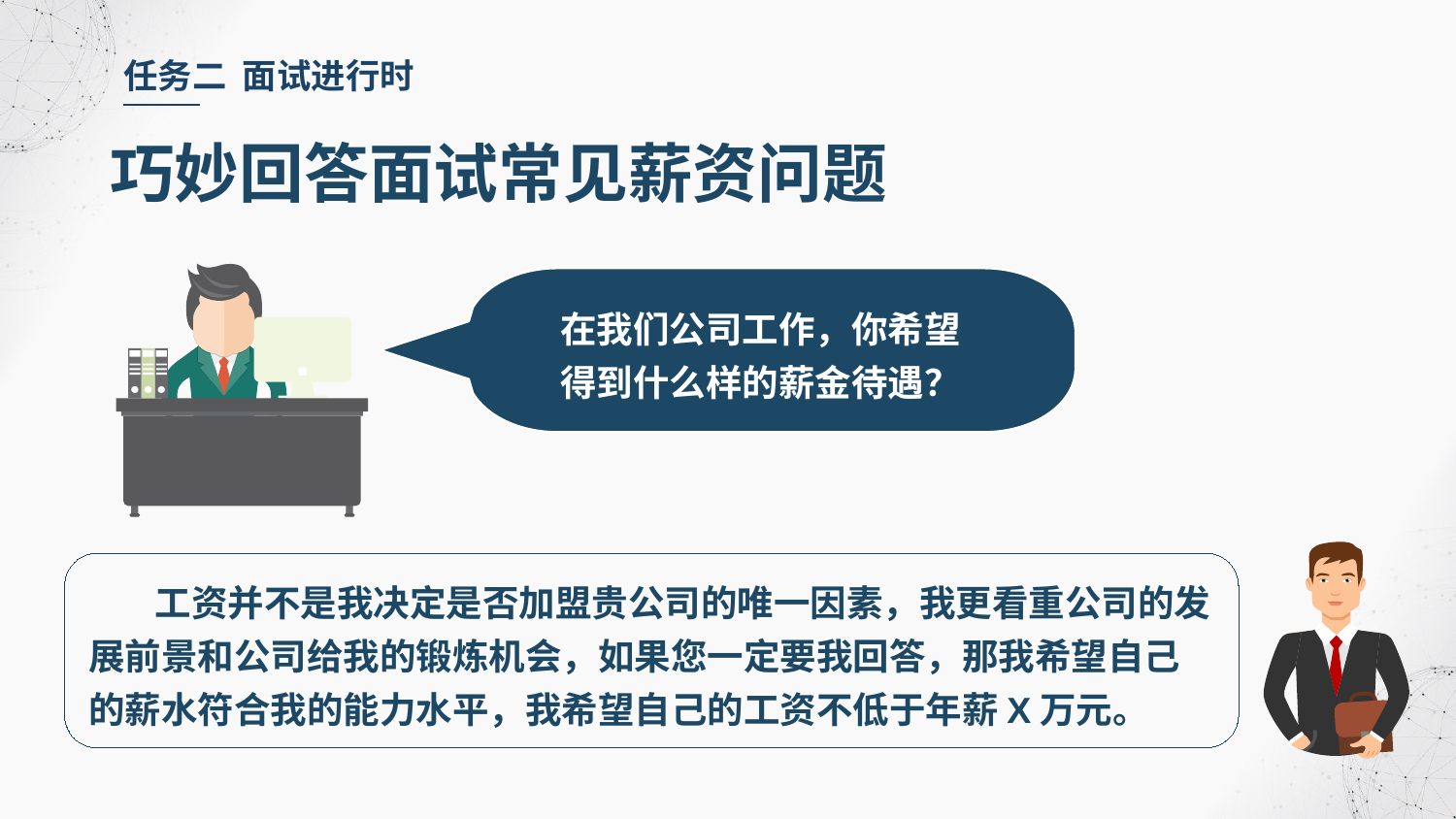

任务二  面试进行时
巧妙回答面试常见薪资问题

在我们公司工作，你希望得到什么样的薪金待遇？

       工资并不是我决定是否加盟贵公司的唯一因素，我更看重公司的发展前景和公司给我的锻炼机会，如果您一定要我回答，那我希望自己的薪水符合我的能力水平，我希望自己的工资不低于年薪X万元。